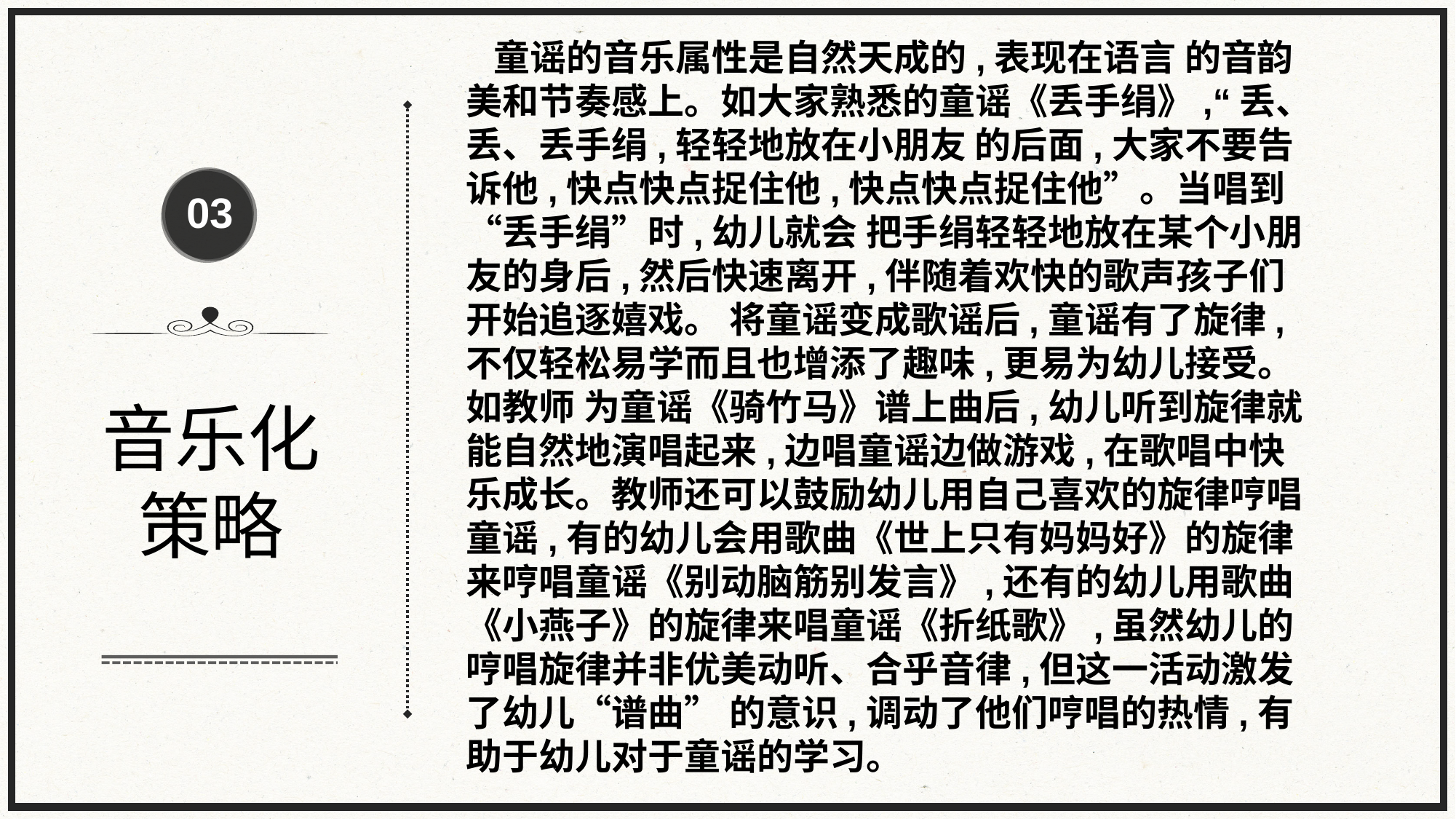

童谣的音乐属性是自然天成的,表现在语言 的音韵美和节奏感上。如大家熟悉的童谣《丢手绢》,“丢、丢、丢手绢,轻轻地放在小朋友 的后面,大家不要告诉他,快点快点捉住他,快点快点捉住他”。当唱到“丢手绢”时,幼儿就会 把手绢轻轻地放在某个小朋友的身后,然后快速离开,伴随着欢快的歌声孩子们开始追逐嬉戏。 将童谣变成歌谣后,童谣有了旋律,不仅轻松易学而且也增添了趣味,更易为幼儿接受。如教师 为童谣《骑竹马》谱上曲后,幼儿听到旋律就能自然地演唱起来,边唱童谣边做游戏,在歌唱中快乐成长。教师还可以鼓励幼儿用自己喜欢的旋律哼唱童谣,有的幼儿会用歌曲《世上只有妈妈好》的旋律来哼唱童谣《别动脑筋别发言》,还有的幼儿用歌曲《小燕子》的旋律来唱童谣《折纸歌》,虽然幼儿的哼唱旋律并非优美动听、合乎音律,但这一活动激发了幼儿“谱曲” 的意识,调动了他们哼唱的热情,有助于幼儿对于童谣的学习。

03

音乐化策略